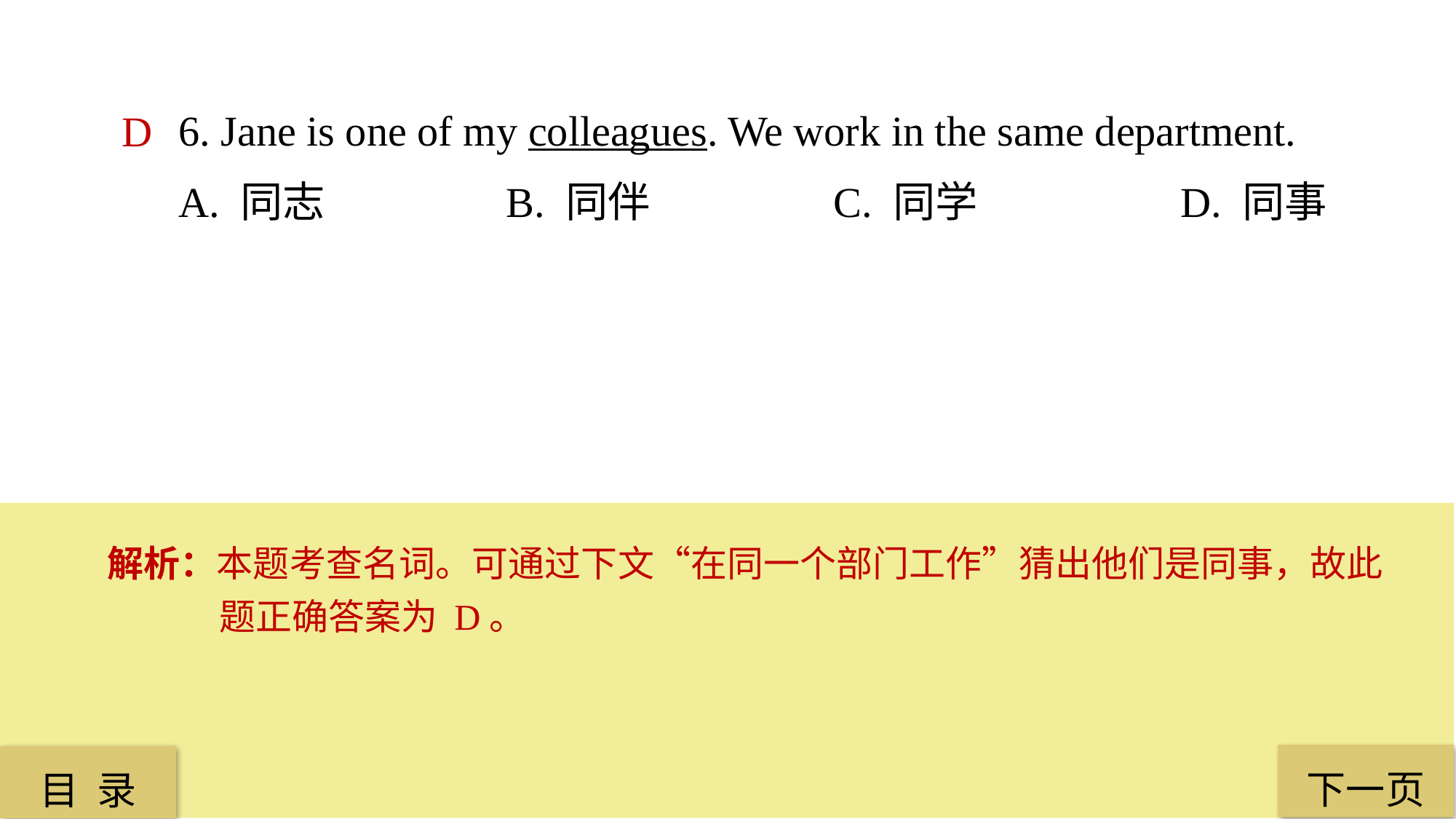

6. Jane is one of my colleagues. We work in the same department.
A. 同志 		B. 同伴 		C. 同学		 D. 同事
D
解析：本题考查名词。可通过下文“在同一个部门工作”猜出他们是同事，故此题正确答案为 D。